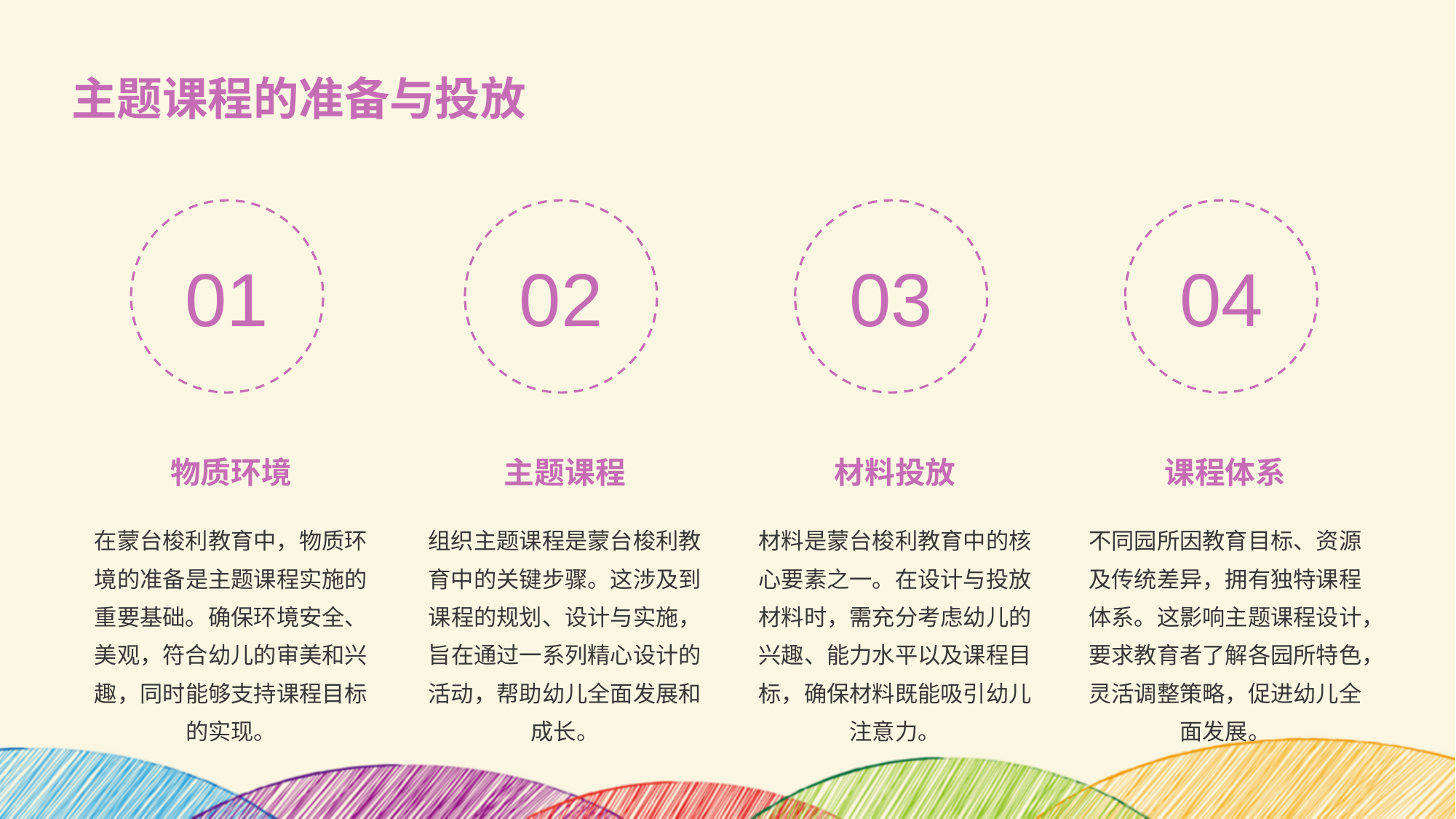

主题课程的准备与投放

01
02
03
04
物质环境
主题课程
材料投放
课程体系
在蒙台梭利教育中，物质环境的准备是主题课程实施的重要基础。确保环境安全、美观，符合幼儿的审美和兴趣，同时能够支持课程目标的实现。
组织主题课程是蒙台梭利教育中的关键步骤。这涉及到课程的规划、设计与实施，旨在通过一系列精心设计的活动，帮助幼儿全面发展和成长。
材料是蒙台梭利教育中的核心要素之一。在设计与投放材料时，需充分考虑幼儿的兴趣、能力水平以及课程目标，确保材料既能吸引幼儿注意力。
不同园所因教育目标、资源及传统差异，拥有独特课程体系。这影响主题课程设计，要求教育者了解各园所特色，灵活调整策略，促进幼儿全面发展。